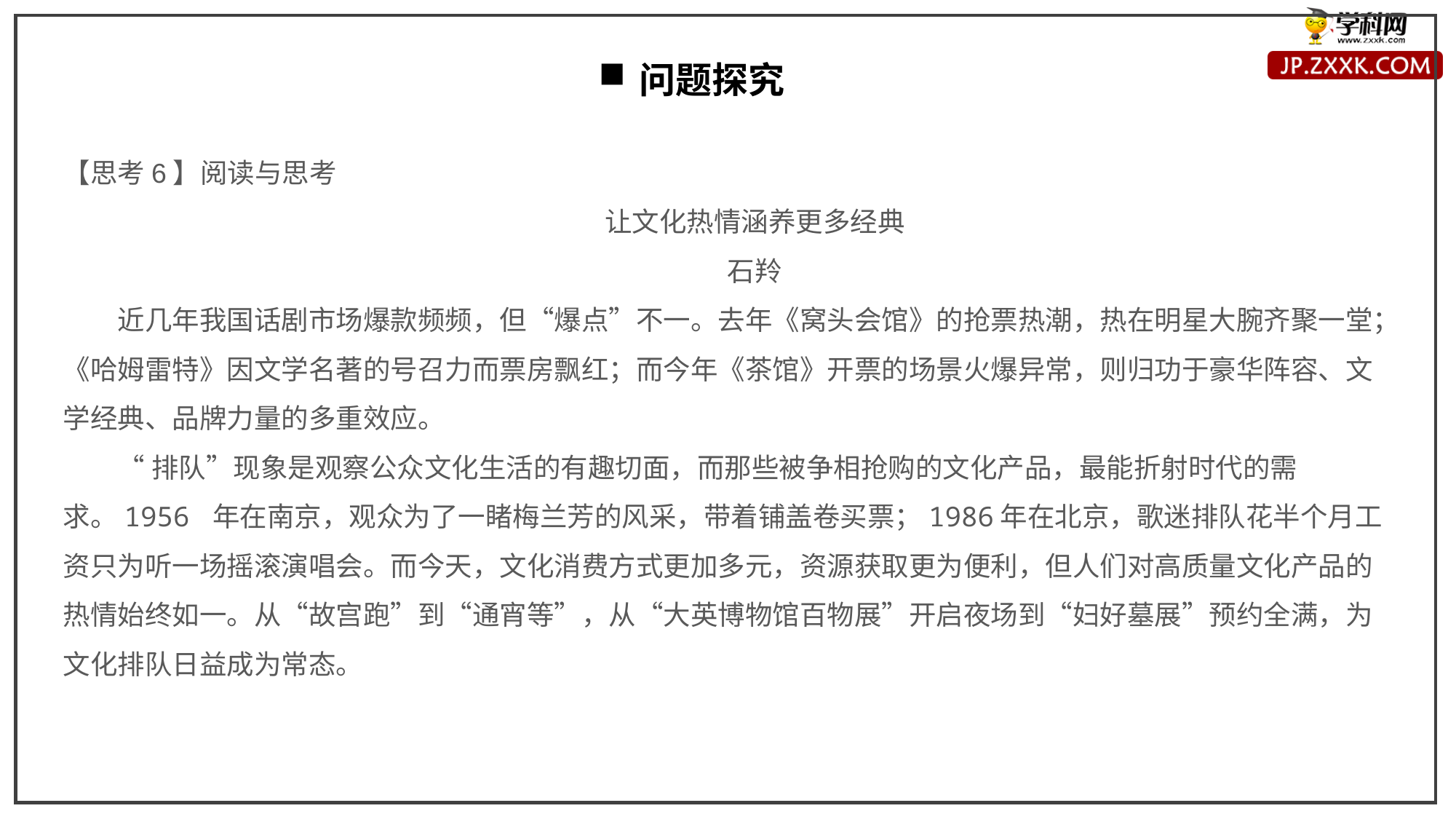

问题探究
【思考6】阅读与思考
让文化热情涵养更多经典
石羚
近几年我国话剧市场爆款频频，但“爆点”不一。去年《窝头会馆》的抢票热潮，热在明星大腕齐聚一堂；《哈姆雷特》因文学名著的号召力而票房飘红；而今年《茶馆》开票的场景火爆异常，则归功于豪华阵容、文学经典、品牌力量的多重效应。
“排队”现象是观察公众文化生活的有趣切面，而那些被争相抢购的文化产品，最能折射时代的需求。1956 年在南京，观众为了一睹梅兰芳的风采，带着铺盖卷买票；1986年在北京，歌迷排队花半个月工资只为听一场摇滚演唱会。而今天，文化消费方式更加多元，资源获取更为便利，但人们对高质量文化产品的热情始终如一。从“故宫跑”到“通宵等”，从“大英博物馆百物展”开启夜场到“妇好墓展”预约全满，为文化排队日益成为常态。